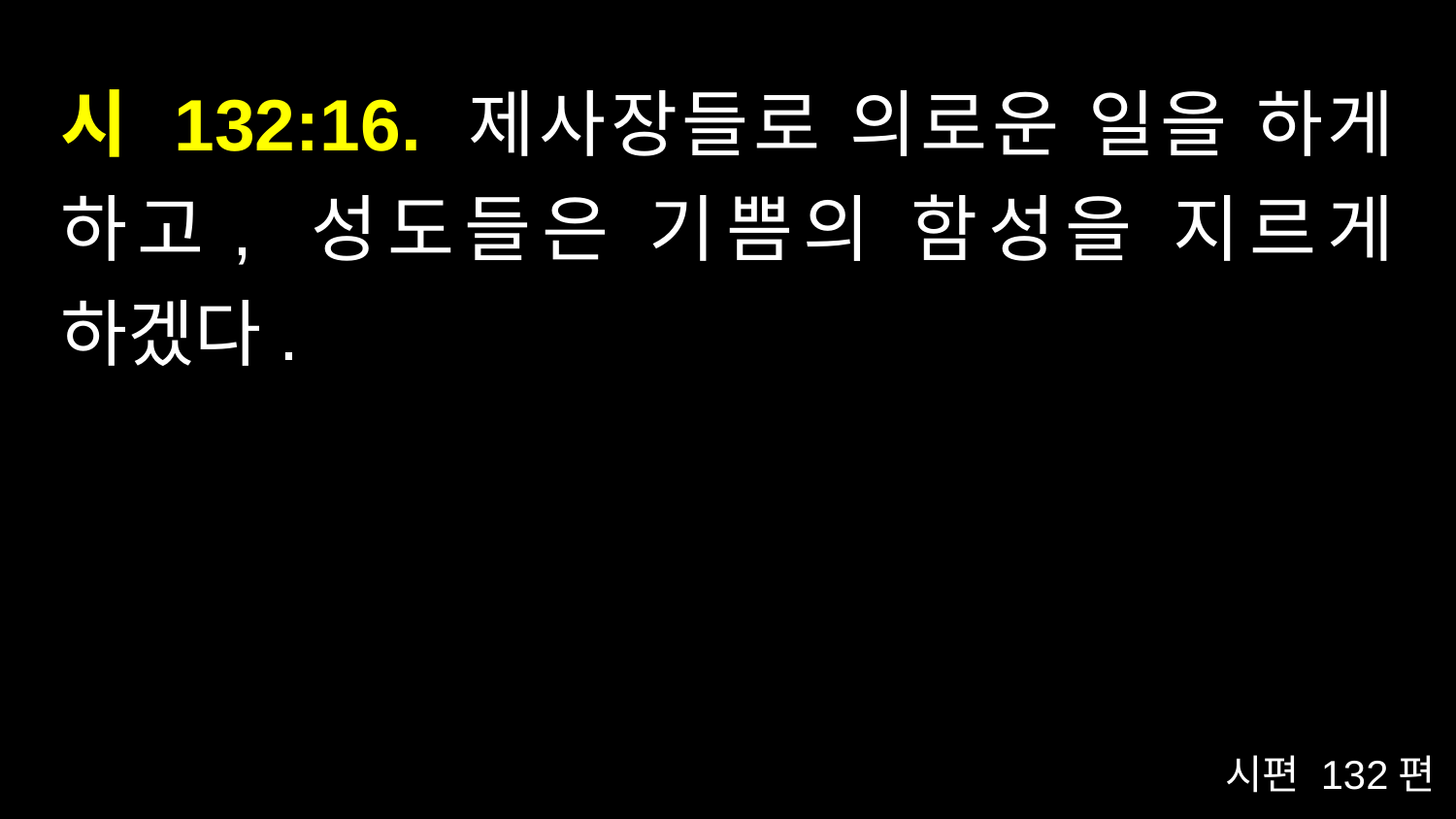

# 시 132:16. 제사장들로 의로운 일을 하게 하고, 성도들은 기쁨의 함성을 지르게 하겠다.
시편 132편